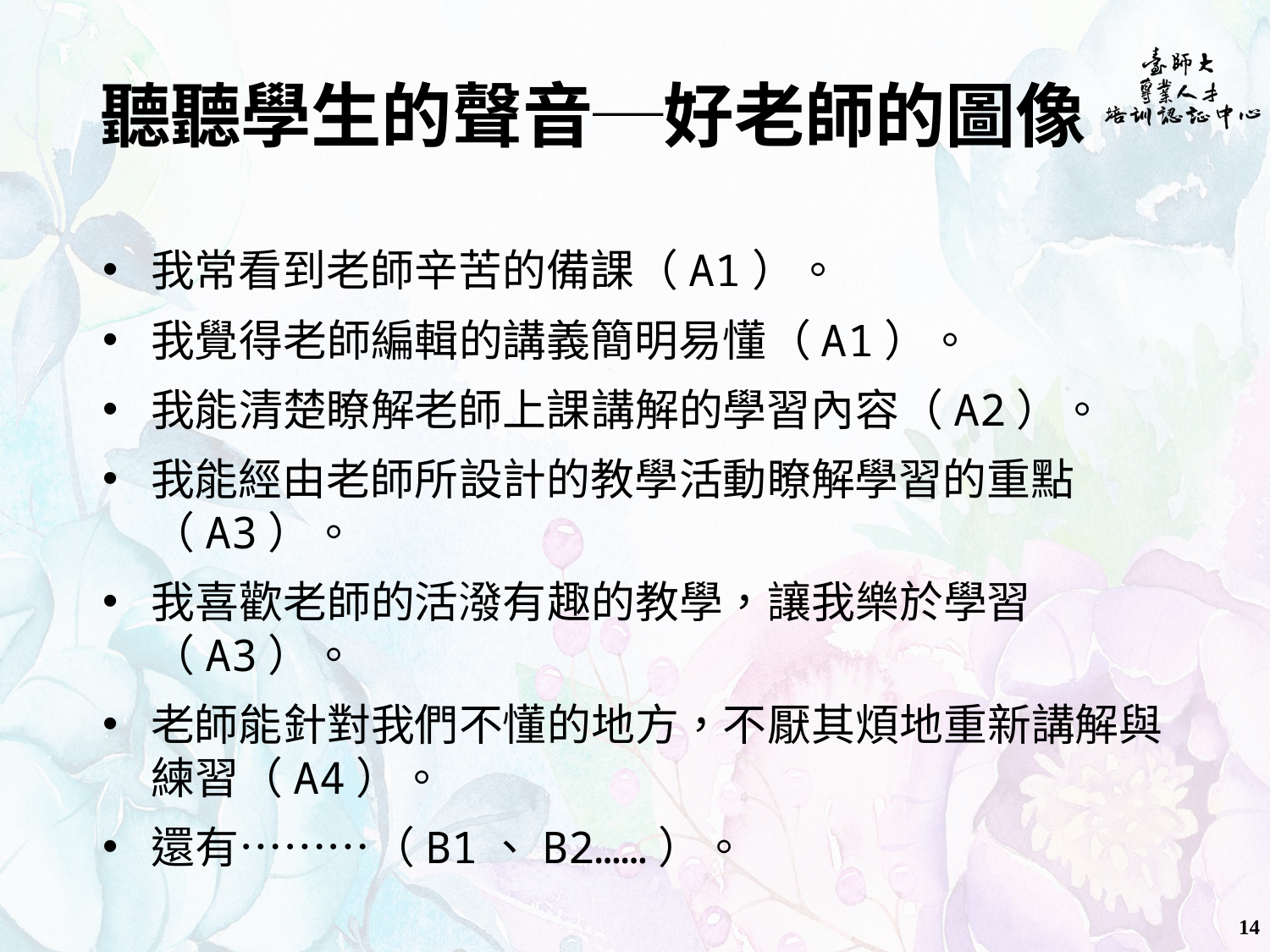

# 聽聽學生的聲音─好老師的圖像
我常看到老師辛苦的備課（A1）。
我覺得老師編輯的講義簡明易懂（A1）。
我能清楚瞭解老師上課講解的學習內容（A2）。
我能經由老師所設計的教學活動瞭解學習的重點（A3）。
我喜歡老師的活潑有趣的教學，讓我樂於學習（A3）。
老師能針對我們不懂的地方，不厭其煩地重新講解與練習（A4）。
還有………（B1、B2……）。

14